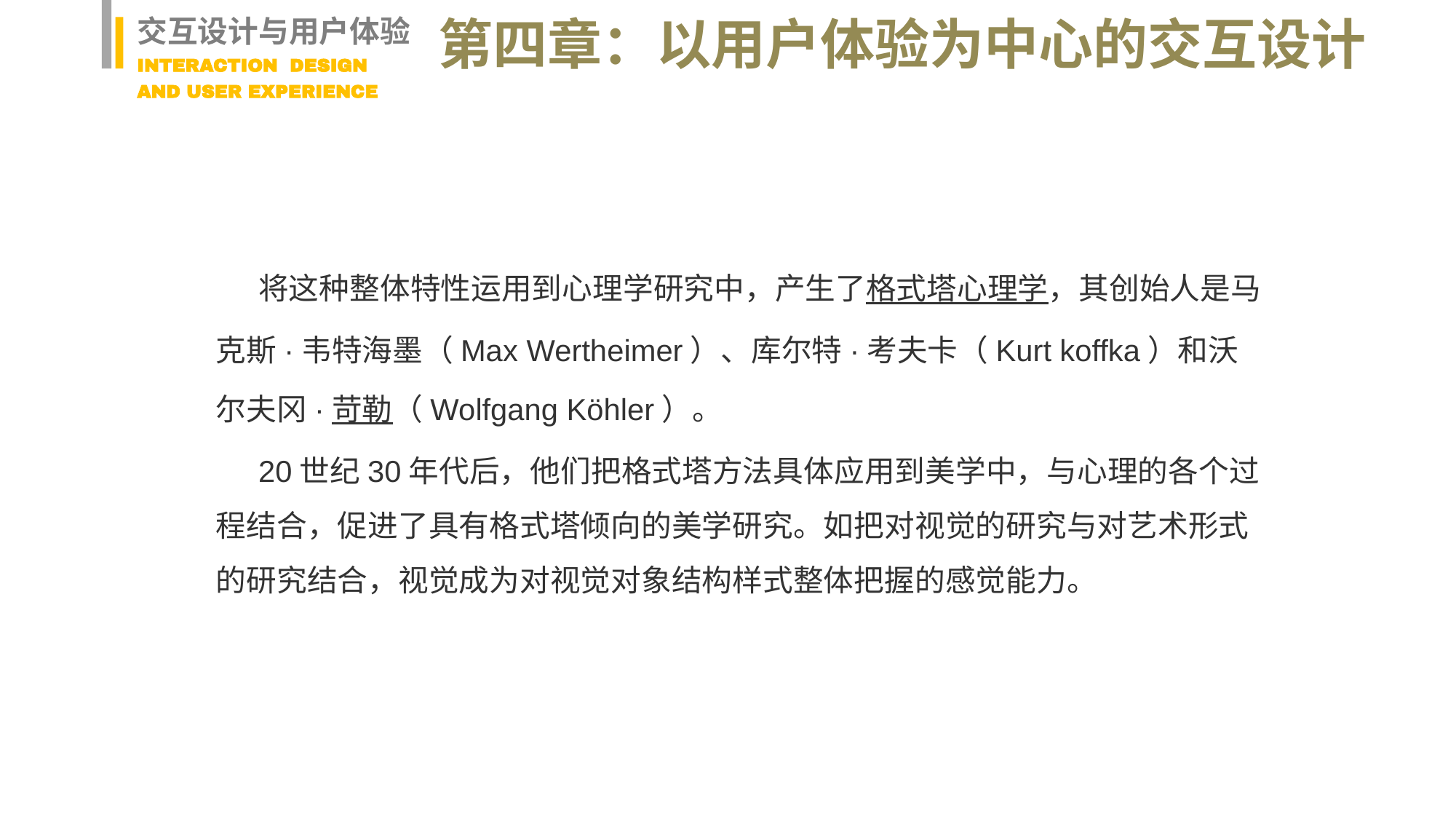

交互设计与用户体验
INTERACTION  DESIGN
AND USER EXPERIENCE
第四章：以用户体验为中心的交互设计

将这种整体特性运用到心理学研究中，产生了格式塔心理学，其创始人是马克斯·韦特海墨（Max Wertheimer）、库尔特·考夫卡（Kurt koffka）和沃尔夫冈·苛勒（Wolfgang Köhler）。
20世纪30年代后，他们把格式塔方法具体应用到美学中，与心理的各个过程结合，促进了具有格式塔倾向的美学研究。如把对视觉的研究与对艺术形式的研究结合，视觉成为对视觉对象结构样式整体把握的感觉能力。